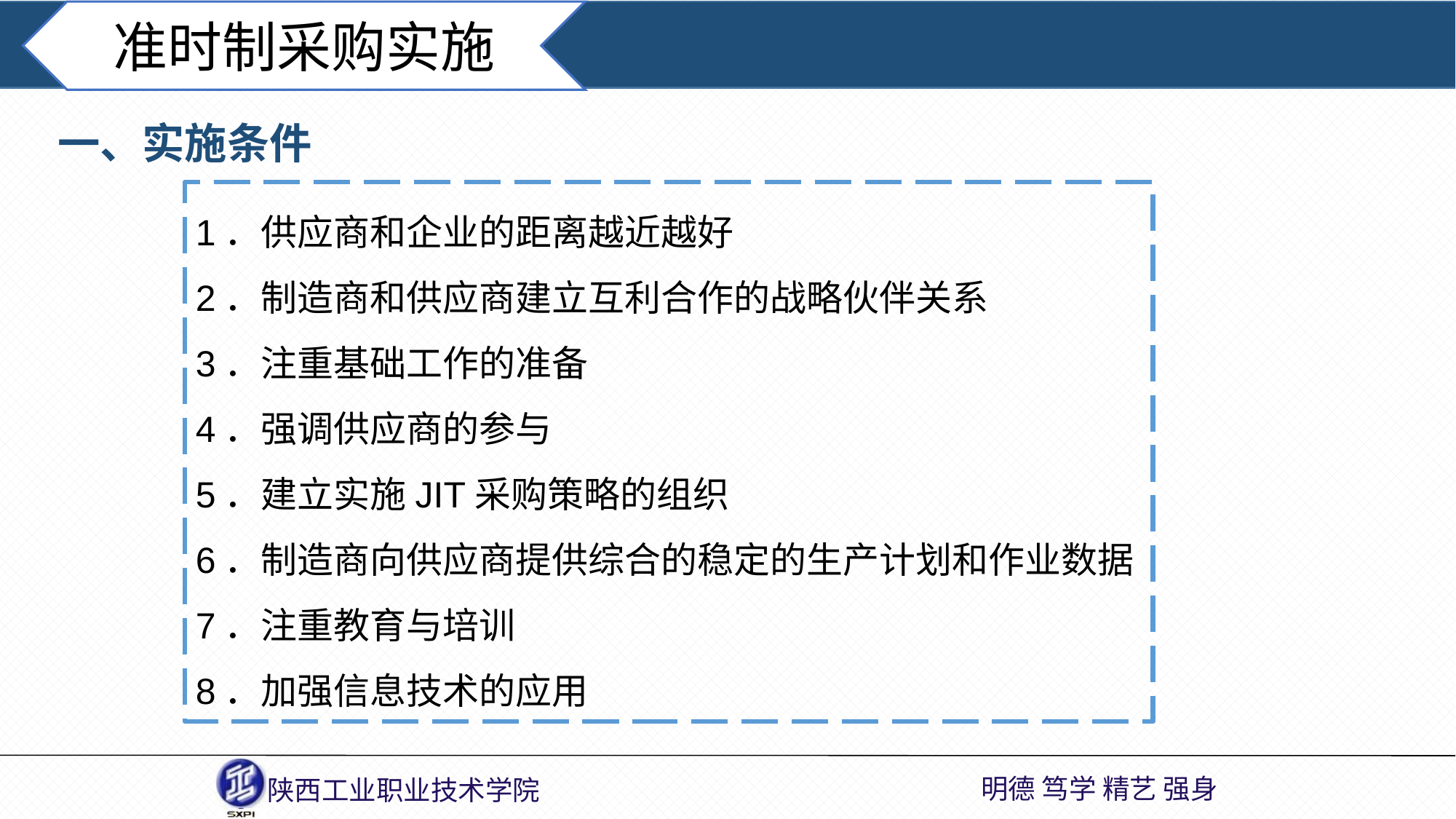

准时制采购实施
一、实施条件

1．供应商和企业的距离越近越好
2．制造商和供应商建立互利合作的战略伙伴关系
3．注重基础工作的准备
4．强调供应商的参与
5．建立实施JIT采购策略的组织
6．制造商向供应商提供综合的稳定的生产计划和作业数据
7．注重教育与培训
8．加强信息技术的应用